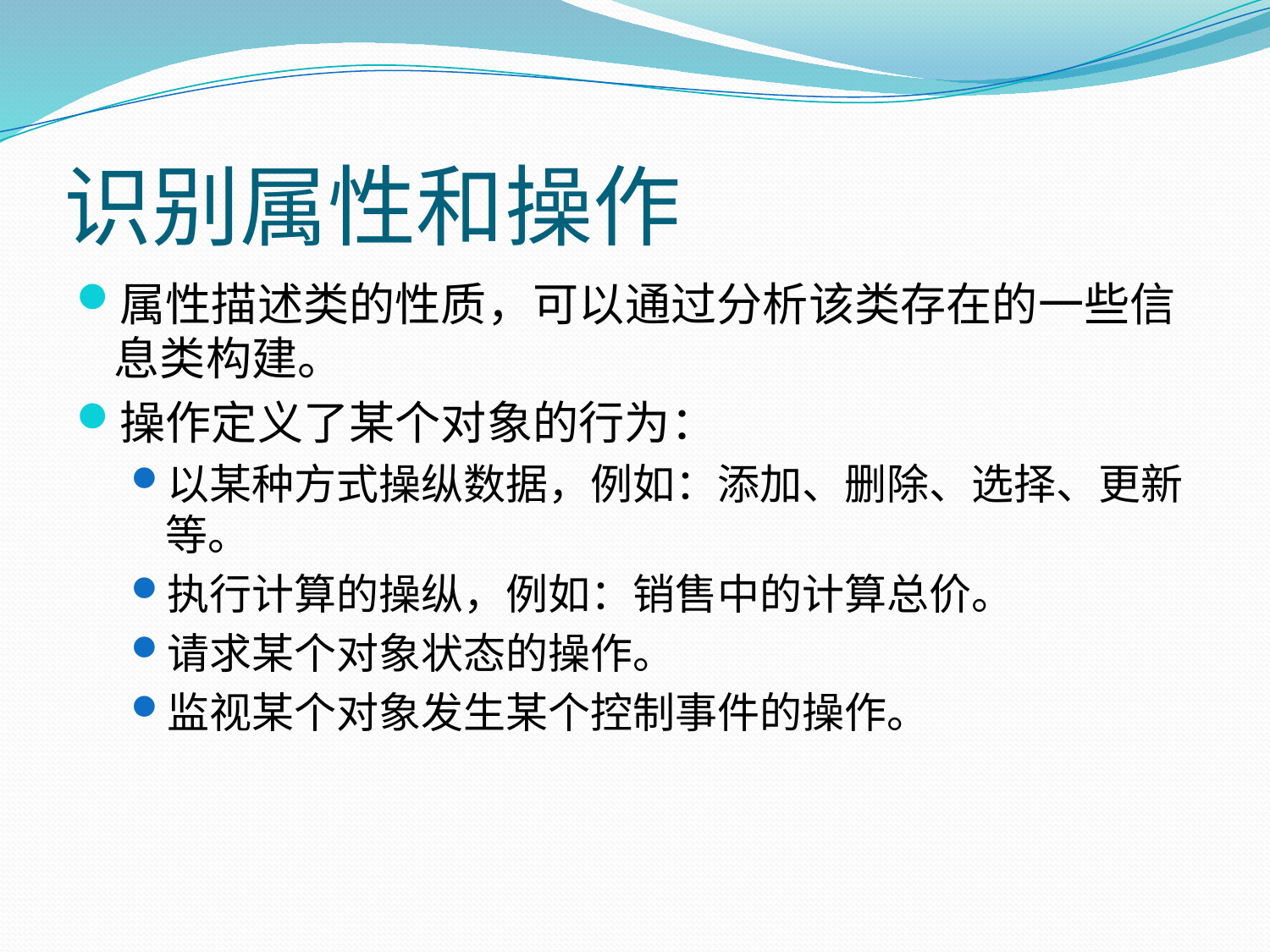

# 识别属性和操作
属性描述类的性质，可以通过分析该类存在的一些信息类构建。
操作定义了某个对象的行为：
以某种方式操纵数据，例如：添加、删除、选择、更新等。
执行计算的操纵，例如：销售中的计算总价。
请求某个对象状态的操作。
监视某个对象发生某个控制事件的操作。